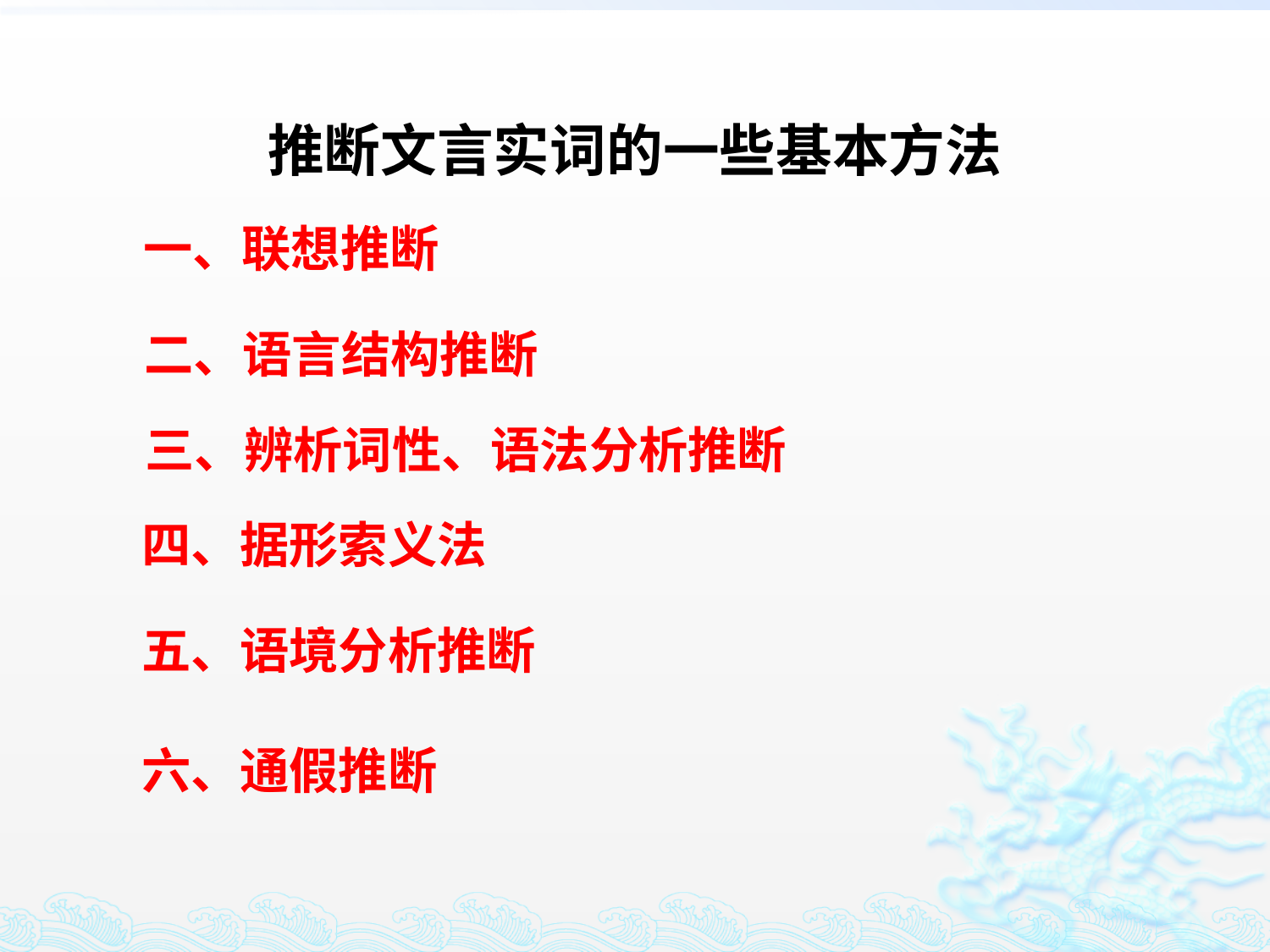

推断文言实词的一些基本方法

一、联想推断

二、语言结构推断

三、辨析词性、语法分析推断

四、据形索义法

五、语境分析推断
六、通假推断